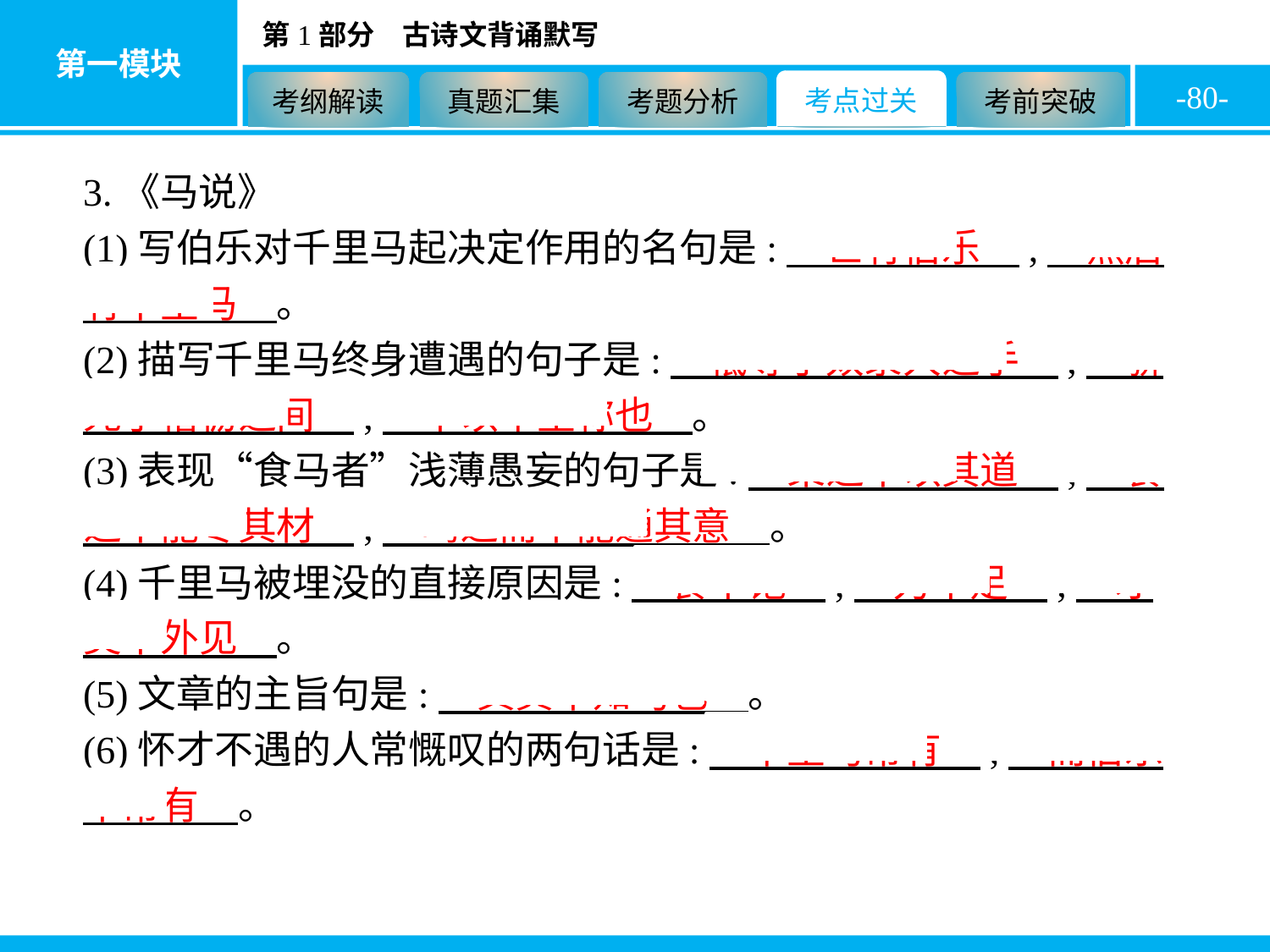

-80-
3.《马说》
(1)写伯乐对千里马起决定作用的名句是:　世有伯乐　,　然后有千里马　。
(2)描写千里马终身遭遇的句子是:　祗辱于奴隶人之手　,　骈死于槽枥之间　,　不以千里称也　。
(3)表现“食马者”浅薄愚妄的句子是:　策之不以其道　,　食之不能尽其材　,　鸣之而不能通其意　。
(4)千里马被埋没的直接原因是:　食不饱　,　力不足　,　才美不外见　。
(5)文章的主旨句是:　其真不知马也　。
(6)怀才不遇的人常慨叹的两句话是:　千里马常有　,　而伯乐不常有　。